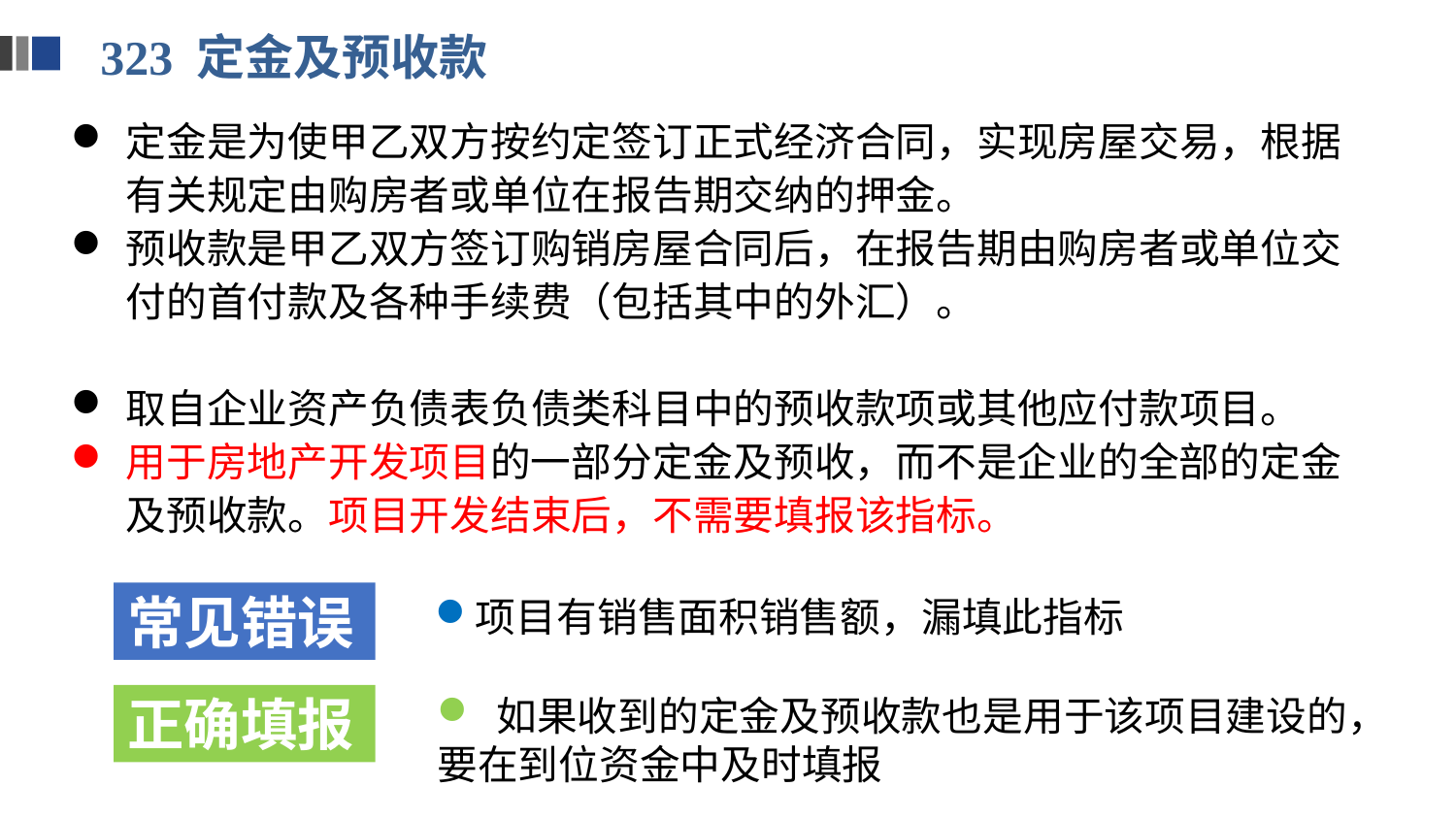

323 定金及预收款

定金是为使甲乙双方按约定签订正式经济合同，实现房屋交易，根据有关规定由购房者或单位在报告期交纳的押金。
预收款是甲乙双方签订购销房屋合同后，在报告期由购房者或单位交付的首付款及各种手续费（包括其中的外汇）。

取自企业资产负债表负债类科目中的预收款项或其他应付款项目。
用于房地产开发项目的一部分定金及预收，而不是企业的全部的定金及预收款。项目开发结束后，不需要填报该指标。

常见错误
项目有销售面积销售额，漏填此指标
 如果收到的定金及预收款也是用于该项目建设的，
要在到位资金中及时填报
正确填报